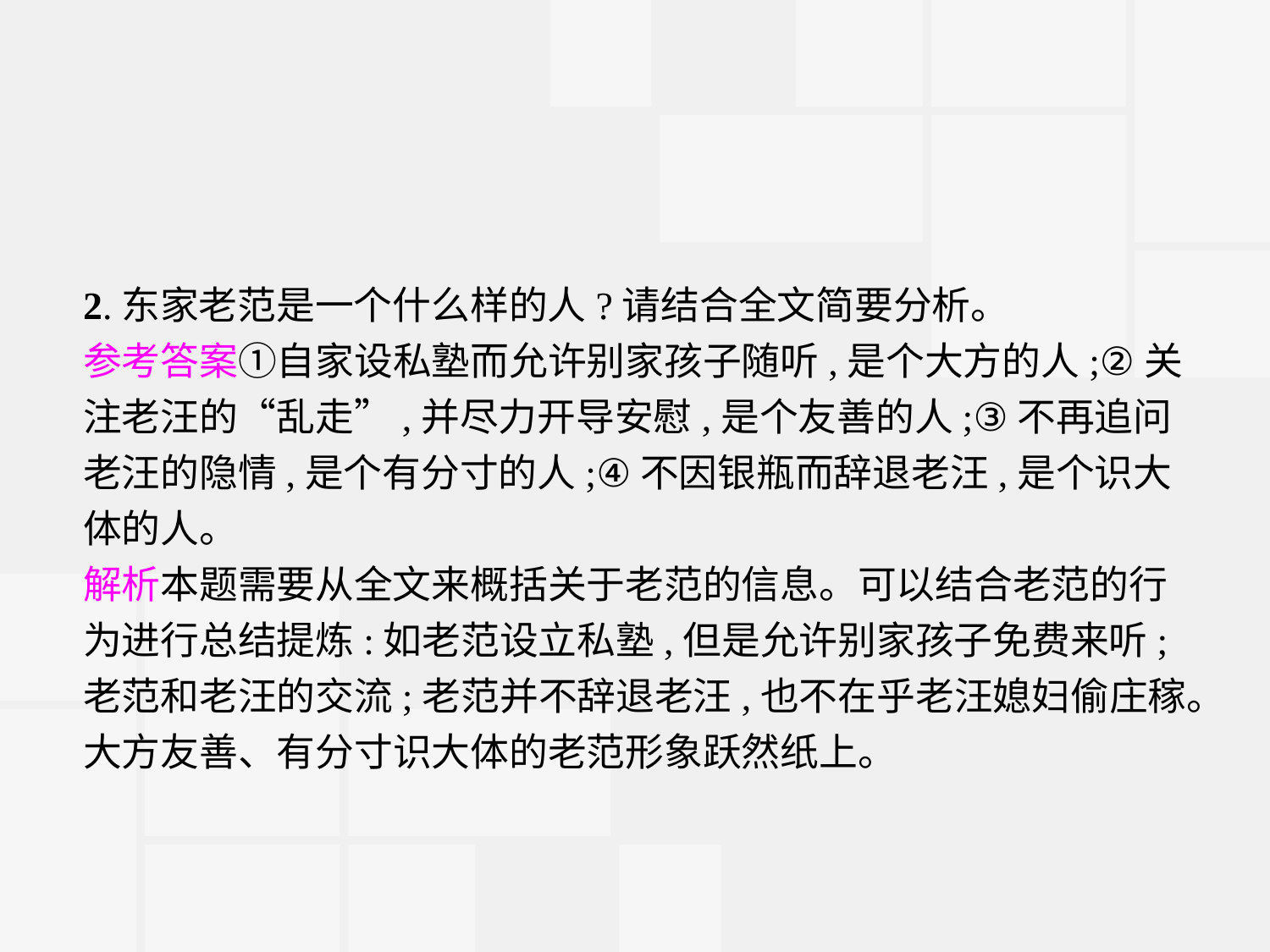

2.东家老范是一个什么样的人?请结合全文简要分析。
参考答案①自家设私塾而允许别家孩子随听,是个大方的人;②关注老汪的“乱走”,并尽力开导安慰,是个友善的人;③不再追问老汪的隐情,是个有分寸的人;④不因银瓶而辞退老汪,是个识大体的人。
解析本题需要从全文来概括关于老范的信息。可以结合老范的行为进行总结提炼:如老范设立私塾,但是允许别家孩子免费来听;老范和老汪的交流;老范并不辞退老汪,也不在乎老汪媳妇偷庄稼。大方友善、有分寸识大体的老范形象跃然纸上。